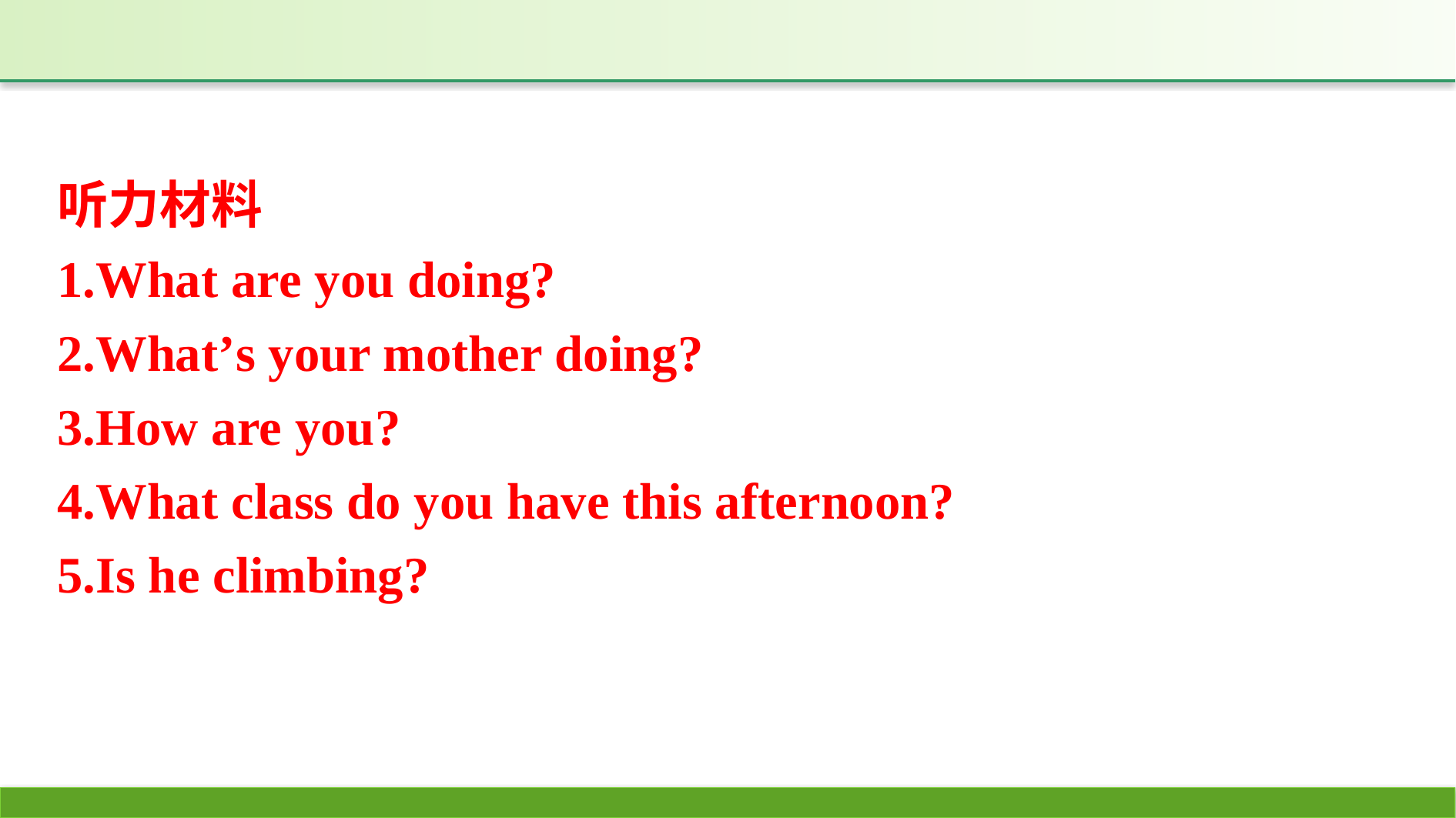

听力材料
1.What are you doing?
2.What’s your mother doing?
3.How are you?
4.What class do you have this afternoon?
5.Is he climbing?